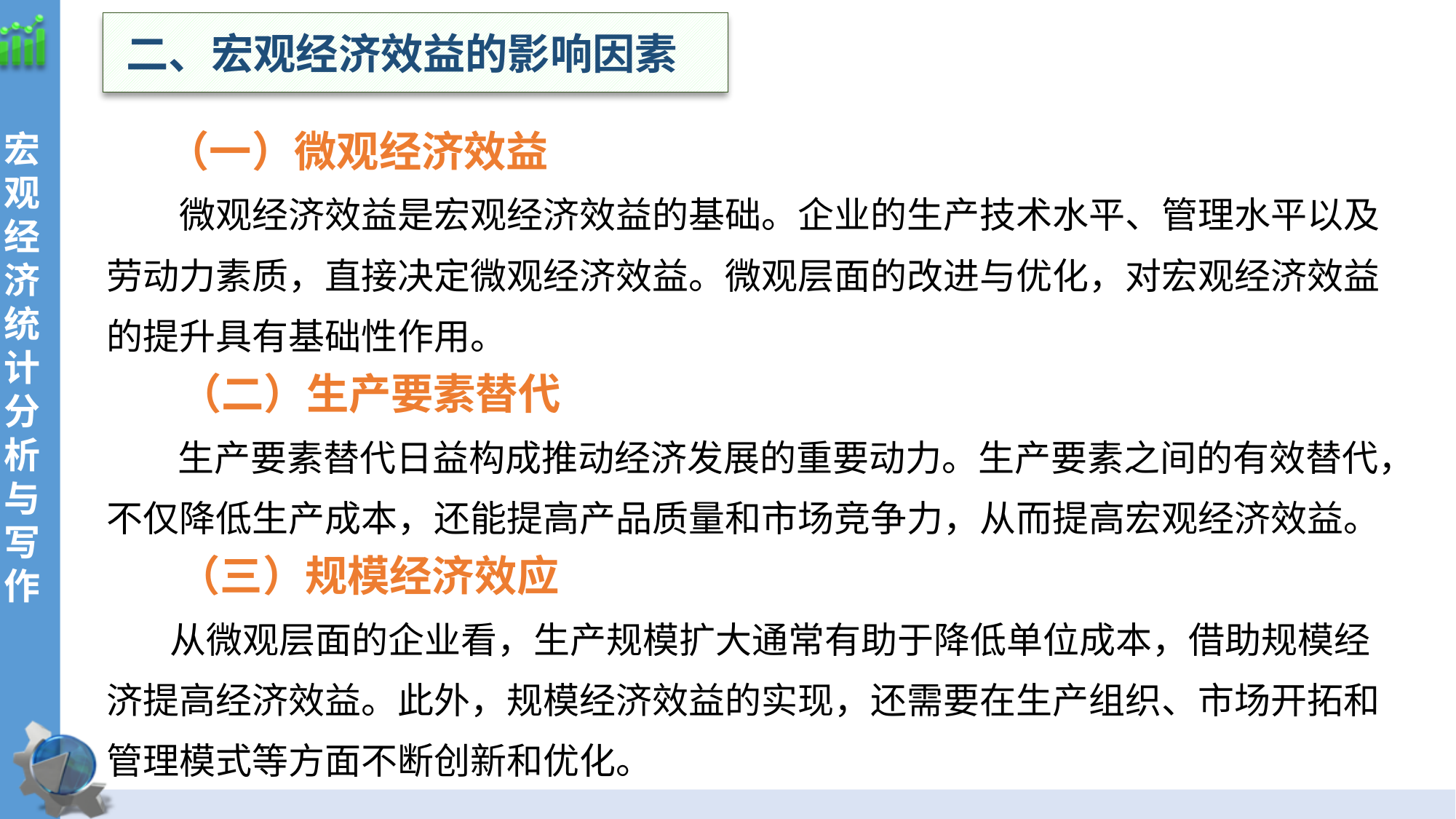

二、宏观经济效益的影响因素
            （一）微观经济效益
微观经济效益是宏观经济效益的基础。企业的生产技术水平、管理水平以及劳动力素质，直接决定微观经济效益。微观层面的改进与优化，对宏观经济效益的提升具有基础性作用。
（二）生产要素替代
           生产要素替代日益构成推动经济发展的重要动力。生产要素之间的有效替代，不仅降低生产成本，还能提高产品质量和市场竞争力，从而提高宏观经济效益。
           （三）规模经济效应
          从微观层面的企业看，生产规模扩大通常有助于降低单位成本，借助规模经济提高经济效益。此外，规模经济效益的实现，还需要在生产组织、市场开拓和管理模式等方面不断创新和优化。

7